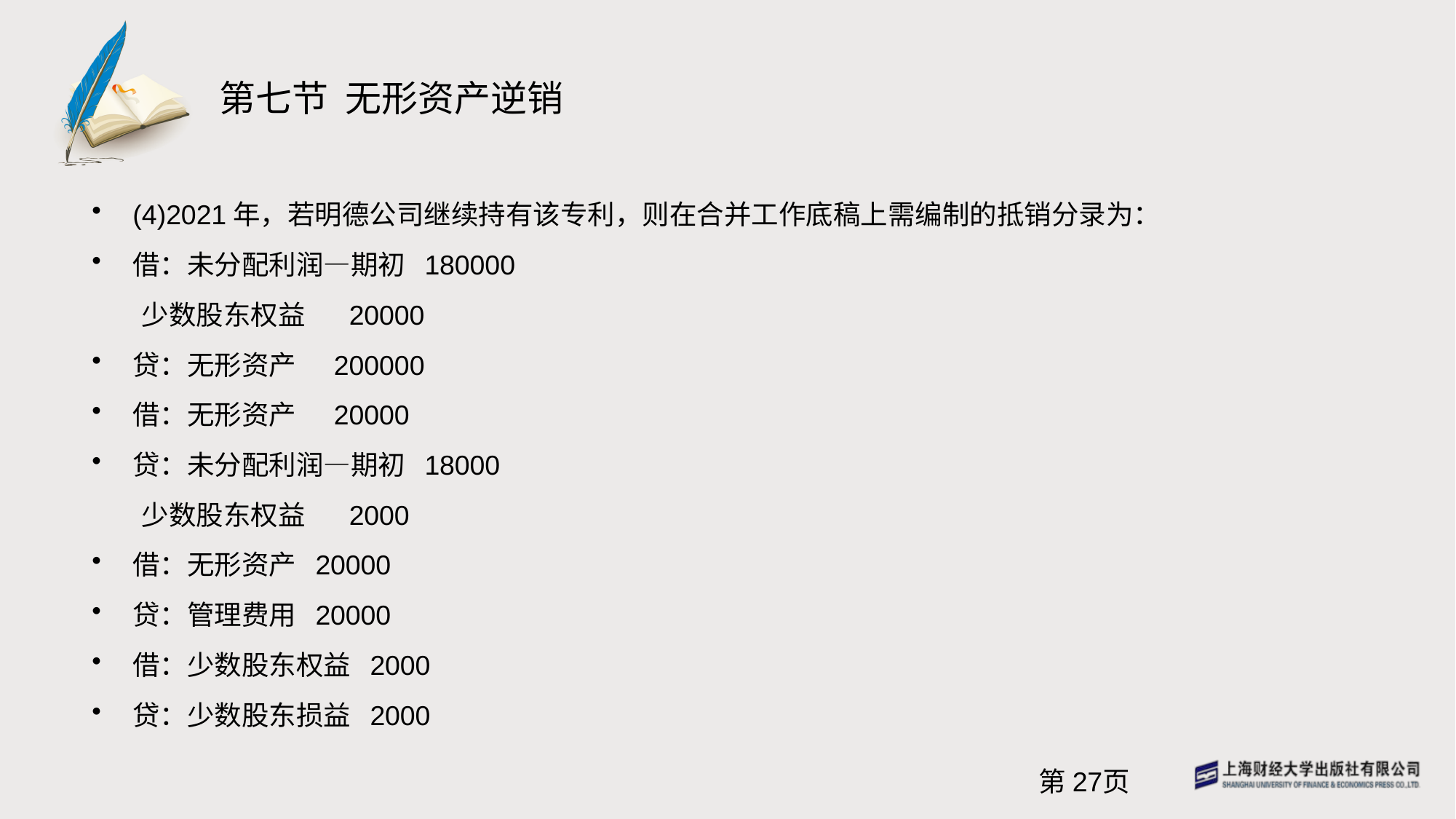

# 第七节  无形资产逆销
(4)2021年，若明德公司继续持有该专利，则在合并工作底稿上需编制的抵销分录为：
借：未分配利润—期初  180000
       少数股东权益      20000
贷：无形资产     200000
借：无形资产     20000
贷：未分配利润—期初  18000
       少数股东权益      2000
借：无形资产  20000
贷：管理费用  20000
借：少数股东权益  2000
贷：少数股东损益  2000

27